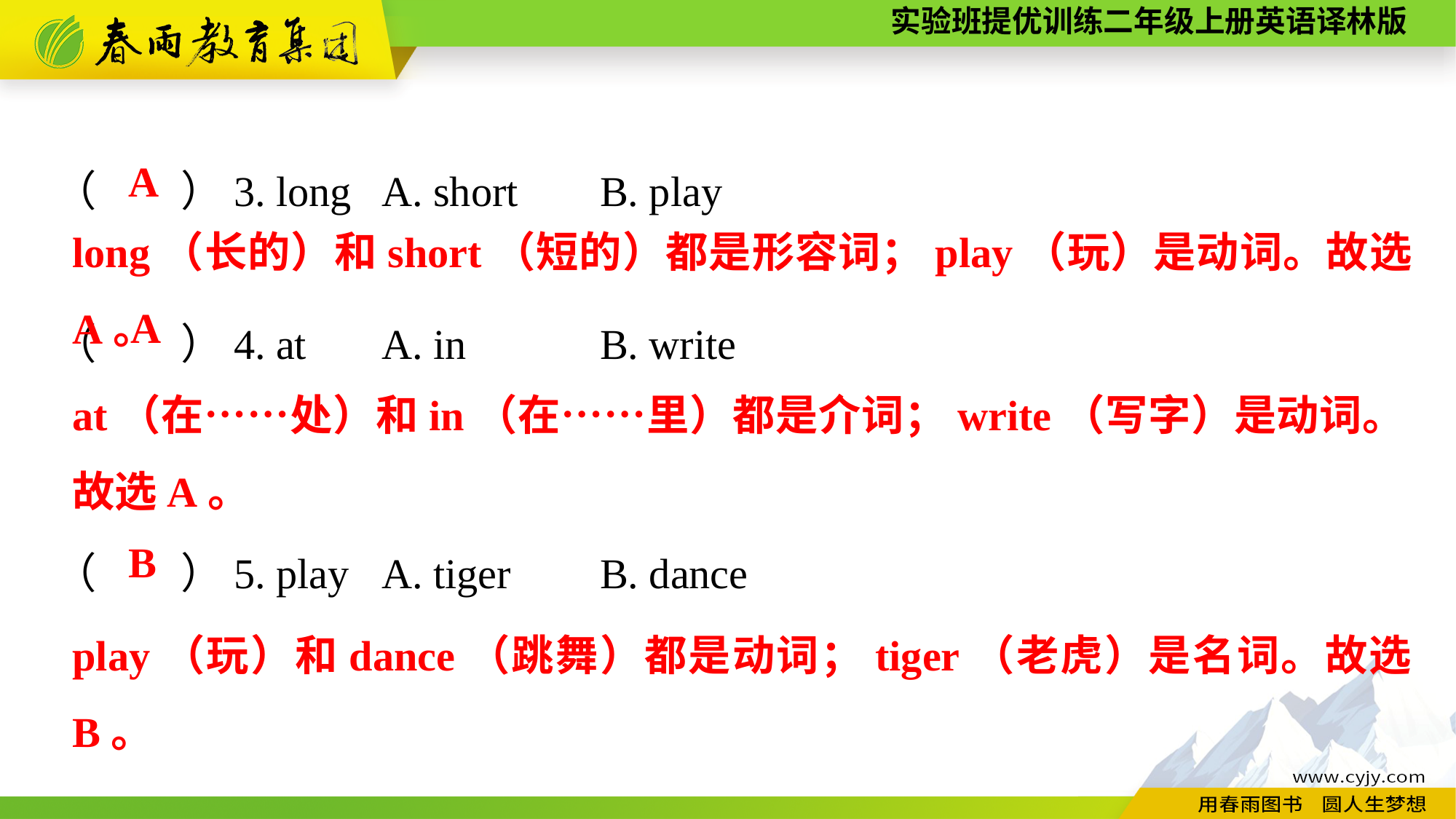

（　　）3. long	A. short	B. play

（　　）4. at	A. in		B. write

（　　）5. play	A. tiger	B. dance
A
long（长的）和short（短的）都是形容词；play（玩）是动词。故选A。
A
at（在……处）和in（在……里）都是介词；write（写字）是动词。故选A。
B
play（玩）和dance（跳舞）都是动词；tiger（老虎）是名词。故选B。